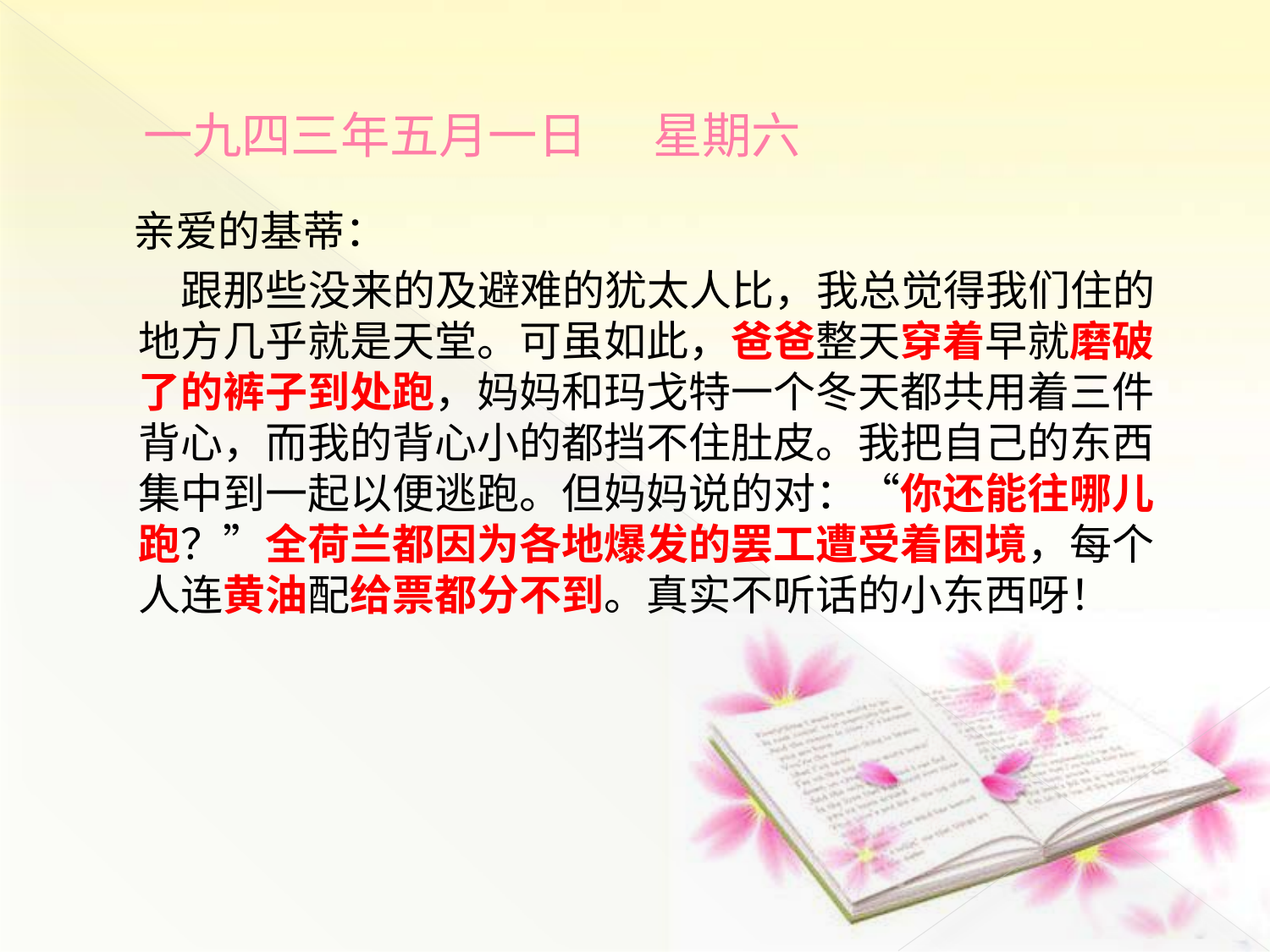

# 一九四三年五月一日      星期六
    亲爱的基蒂：
         跟那些没来的及避难的犹太人比，我总觉得我们住的地方几乎就是天堂。可虽如此，爸爸整天穿着早就磨破了的裤子到处跑，妈妈和玛戈特一个冬天都共用着三件背心，而我的背心小的都挡不住肚皮。我把自己的东西集中到一起以便逃跑。但妈妈说的对：“你还能往哪儿跑？”全荷兰都因为各地爆发的罢工遭受着困境，每个人连黄油配给票都分不到。真实不听话的小东西呀！